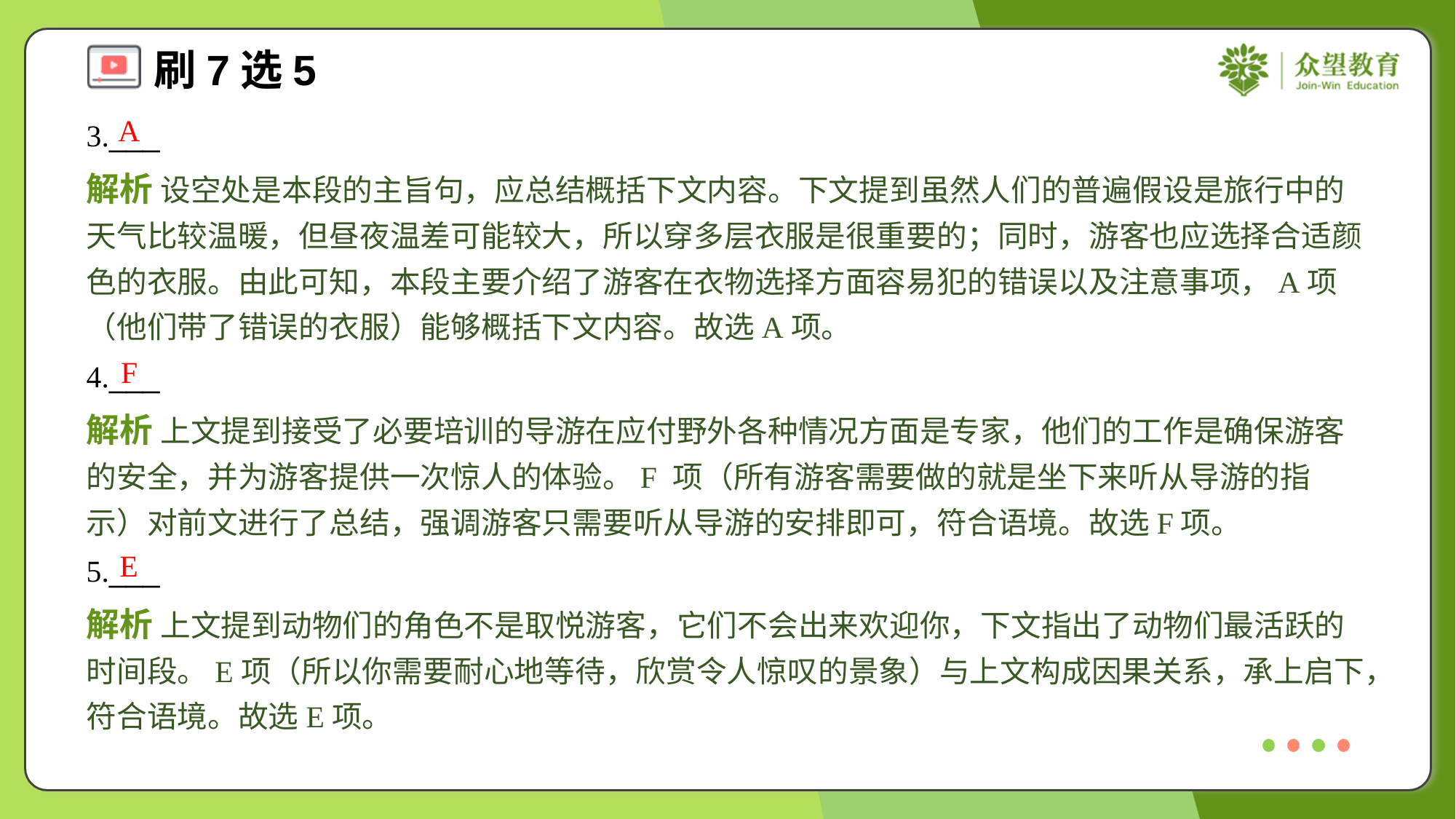

A
3.___
解析 设空处是本段的主旨句，应总结概括下文内容。下文提到虽然人们的普遍假设是旅行中的天气比较温暖，但昼夜温差可能较大，所以穿多层衣服是很重要的；同时，游客也应选择合适颜色的衣服。由此可知，本段主要介绍了游客在衣物选择方面容易犯的错误以及注意事项，A项（他们带了错误的衣服）能够概括下文内容。故选A项。
F
4.___
解析 上文提到接受了必要培训的导游在应付野外各种情况方面是专家，他们的工作是确保游客的安全，并为游客提供一次惊人的体验。F 项（所有游客需要做的就是坐下来听从导游的指示）对前文进行了总结，强调游客只需要听从导游的安排即可，符合语境。故选F项。
E
5.___
解析 上文提到动物们的角色不是取悦游客，它们不会出来欢迎你，下文指出了动物们最活跃的时间段。E项（所以你需要耐心地等待，欣赏令人惊叹的景象）与上文构成因果关系，承上启下，符合语境。故选E项。